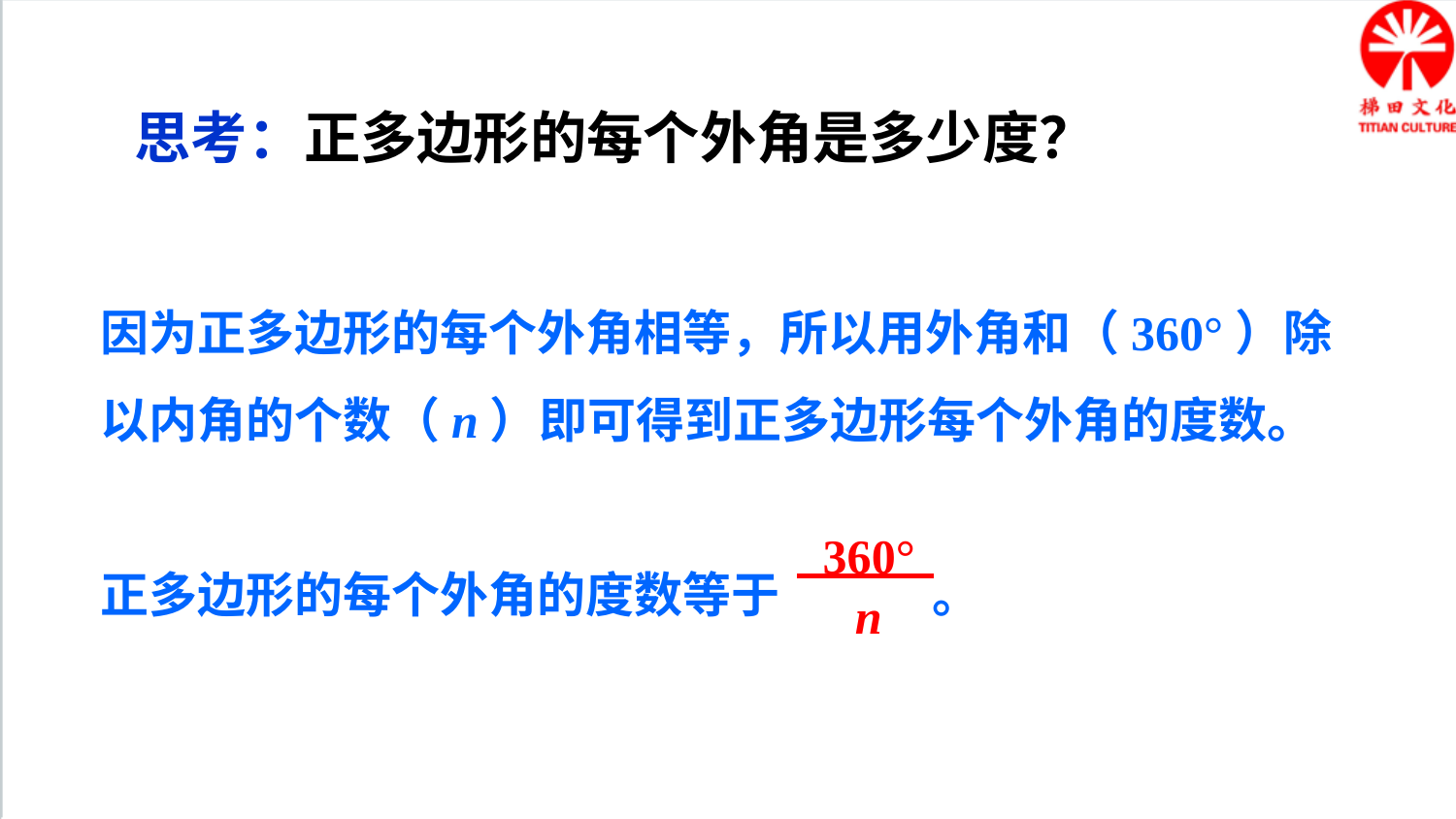

思考：正多边形的每个外角是多少度？
因为正多边形的每个外角相等，所以用外角和（360°）除以内角的个数（n）即可得到正多边形每个外角的度数。
360°
n
正多边形的每个外角的度数等于              。